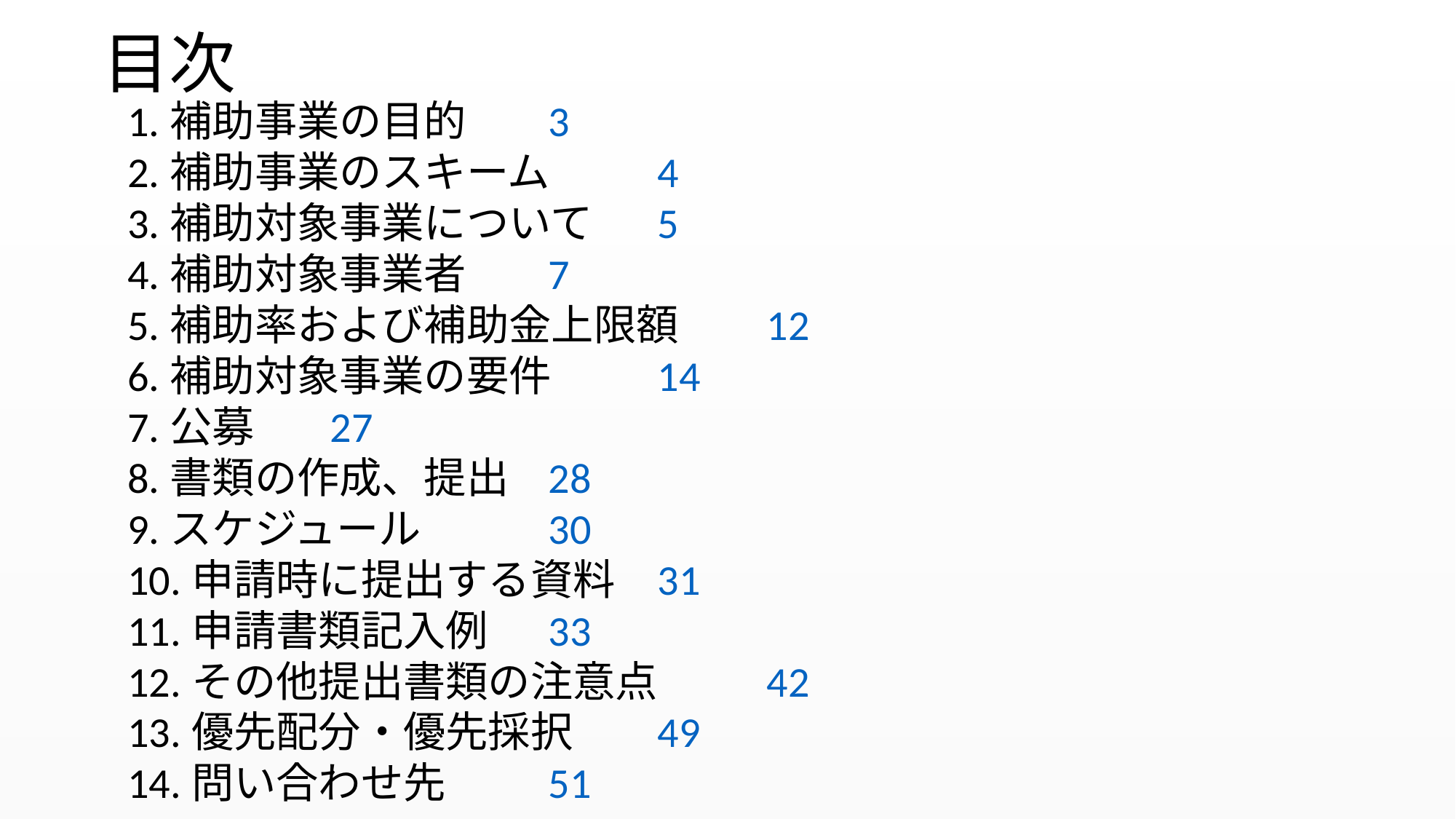

# 目次
1.補助事業の目的	 3
2.補助事業のスキーム	 4
3.補助対象事業について	 5
4.補助対象事業者	 7
5.補助率および補助金上限額	 12
6.補助対象事業の要件	 14
7.公募	 27
8.書類の作成、提出	 28
9.スケジュール	 30
10.申請時に提出する資料	 31
11.申請書類記入例	 33
12.その他提出書類の注意点	 42
13.優先配分・優先採択	 49
14.問い合わせ先	 51